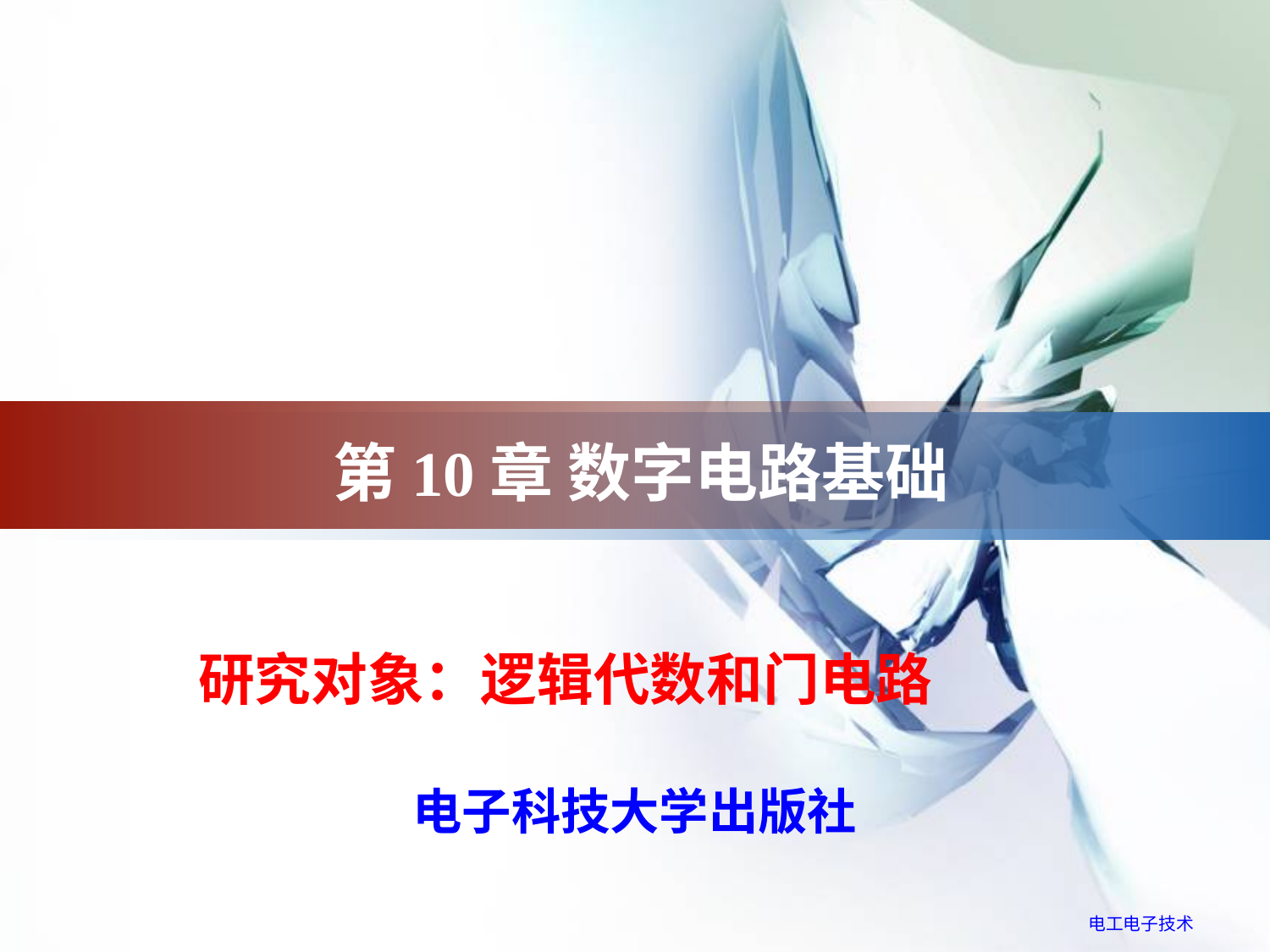

# 第10章 数字电路基础
研究对象：逻辑代数和门电路
电子科技大学出版社

电工电子技术